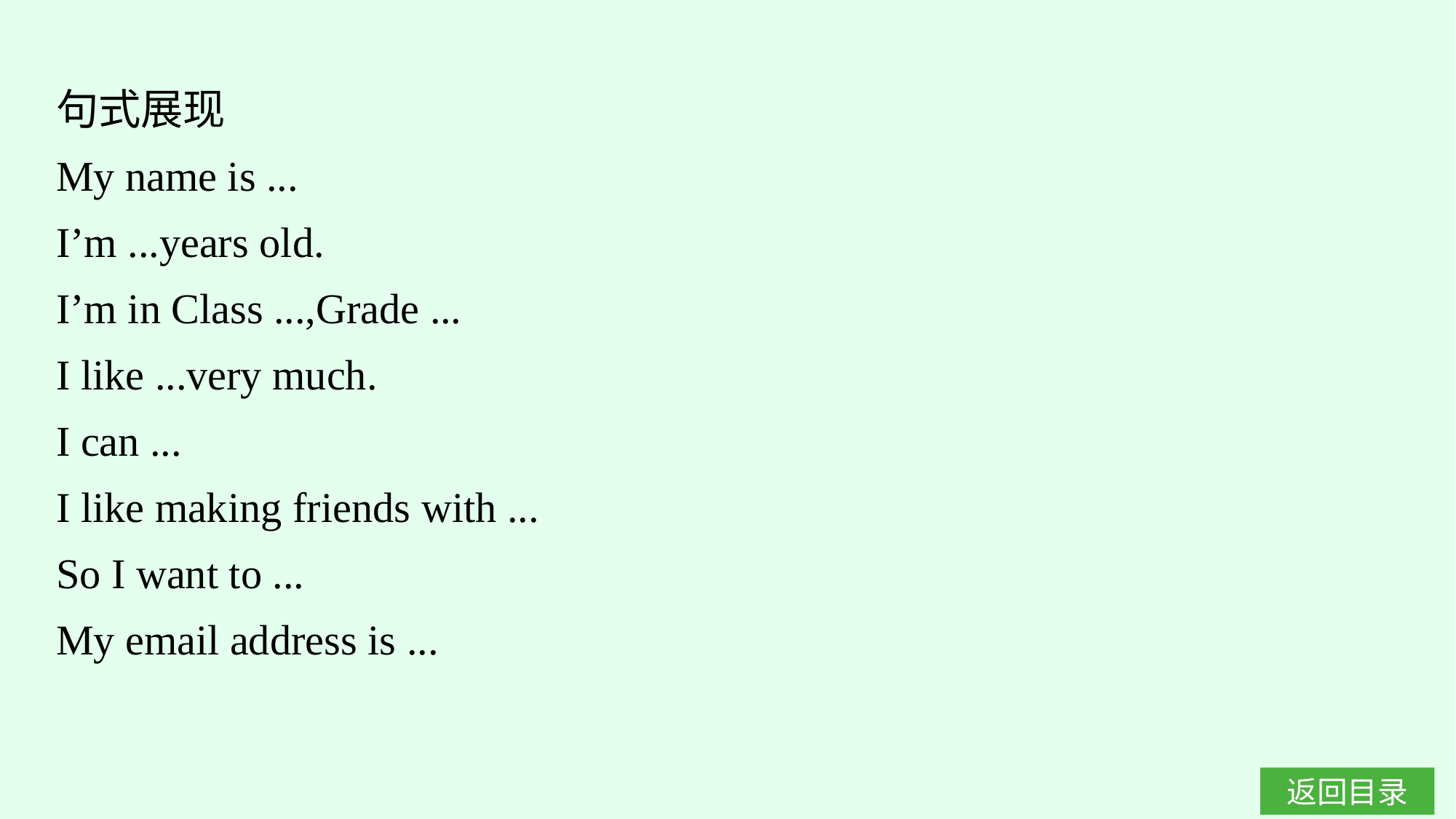

句式展现
My name is ...
I’m ...years old.
I’m in Class ...,Grade ...
I like ...very much.
I can ...
I like making friends with ...
So I want to ...
My email address is ...